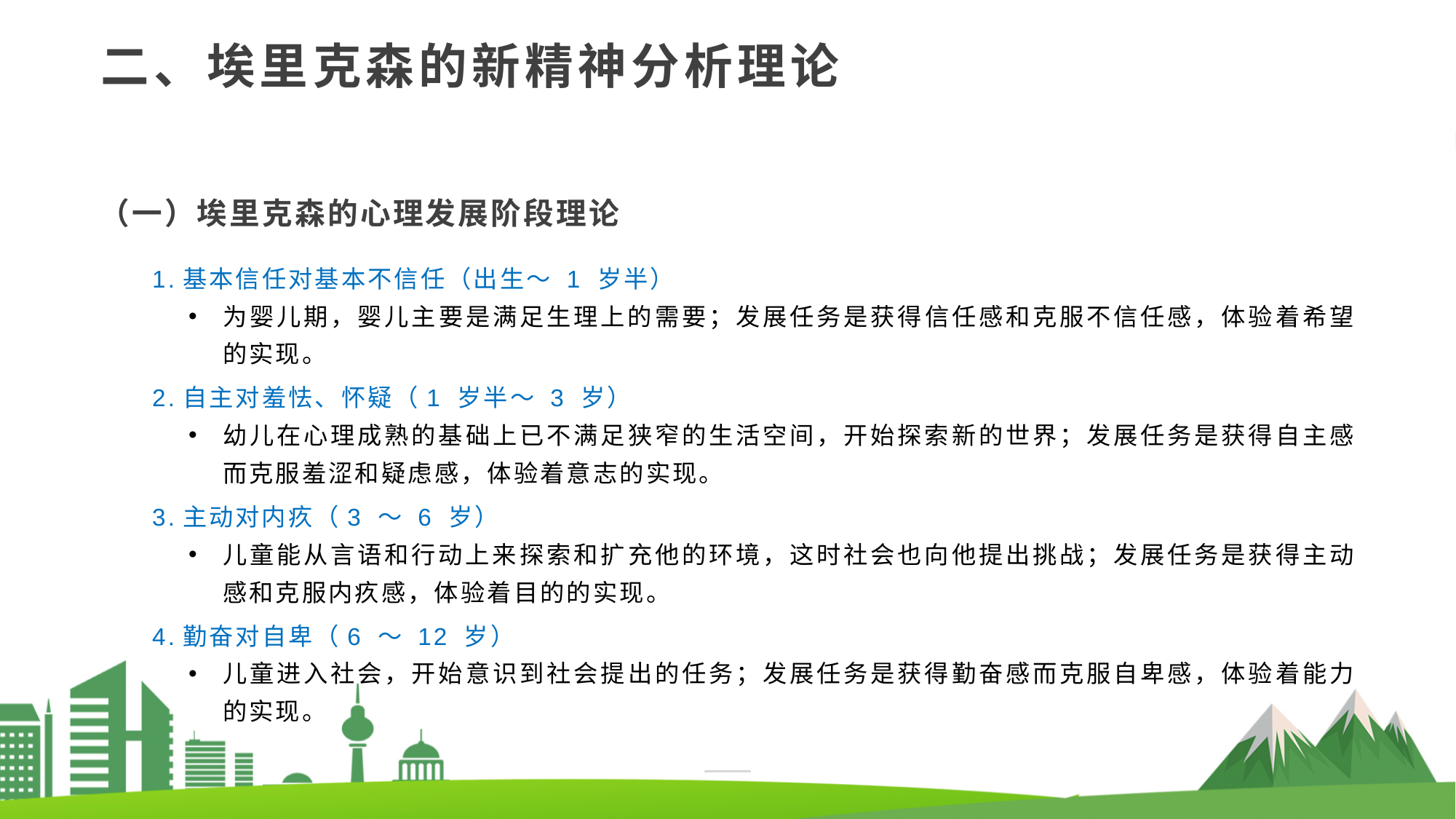

二、埃里克森的新精神分析理论
（一）埃里克森的心理发展阶段理论
1.基本信任对基本不信任（出生～ 1 岁半）
为婴儿期，婴儿主要是满足生理上的需要；发展任务是获得信任感和克服不信任感，体验着希望的实现。
2.自主对羞怯、怀疑（1 岁半～ 3 岁）
幼儿在心理成熟的基础上已不满足狭窄的生活空间，开始探索新的世界；发展任务是获得自主感而克服羞涩和疑虑感，体验着意志的实现。
3.主动对内疚（3 ～ 6 岁）
儿童能从言语和行动上来探索和扩充他的环境，这时社会也向他提出挑战；发展任务是获得主动感和克服内疚感，体验着目的的实现。
4.勤奋对自卑（6 ～ 12 岁）
儿童进入社会，开始意识到社会提出的任务；发展任务是获得勤奋感而克服自卑感，体验着能力的实现。